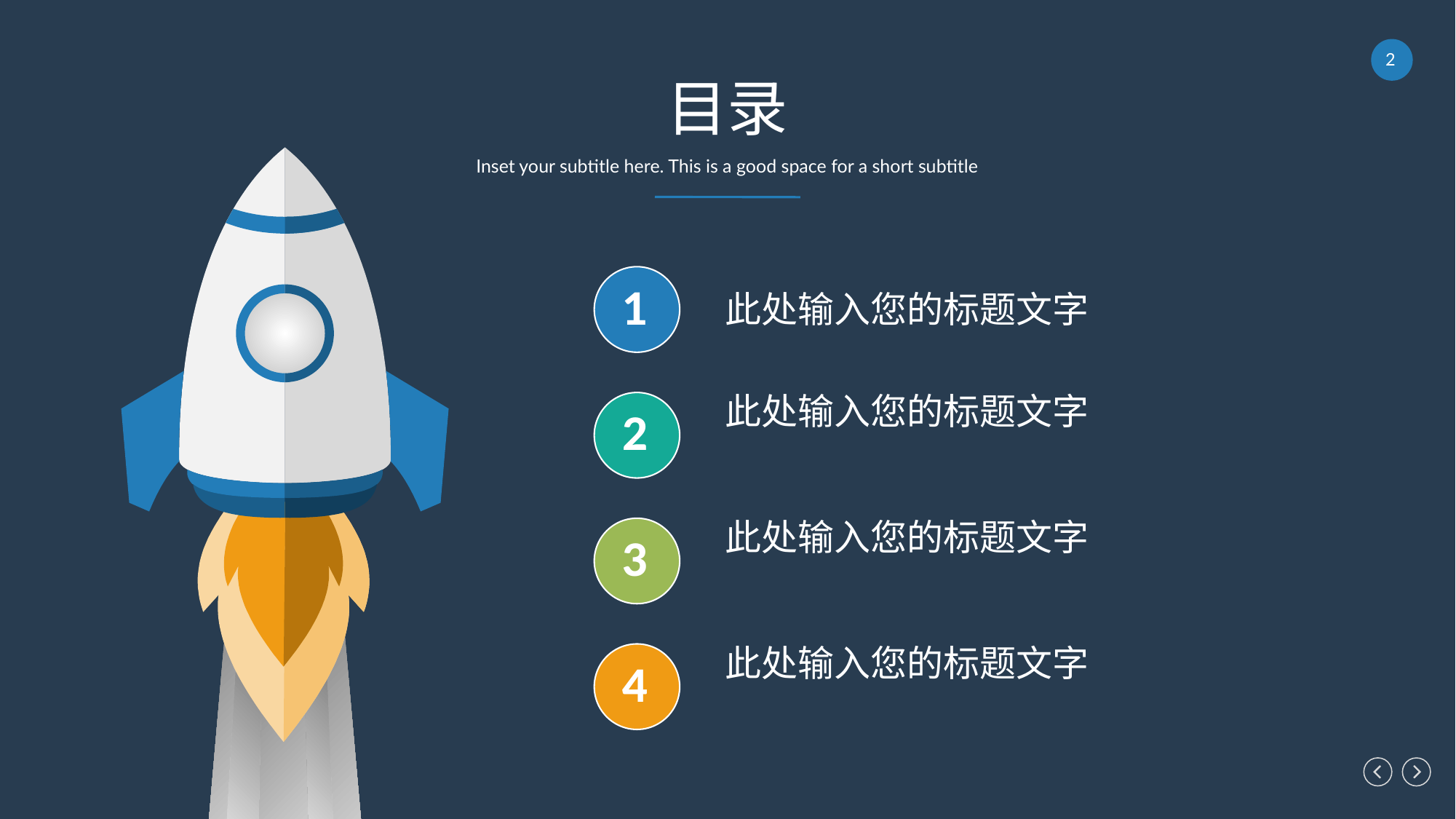

目录
Inset your subtitle here. This is a good space for a short subtitle

1
此处输入您的标题文字

此处输入您的标题文字
2

此处输入您的标题文字
3

此处输入您的标题文字
4